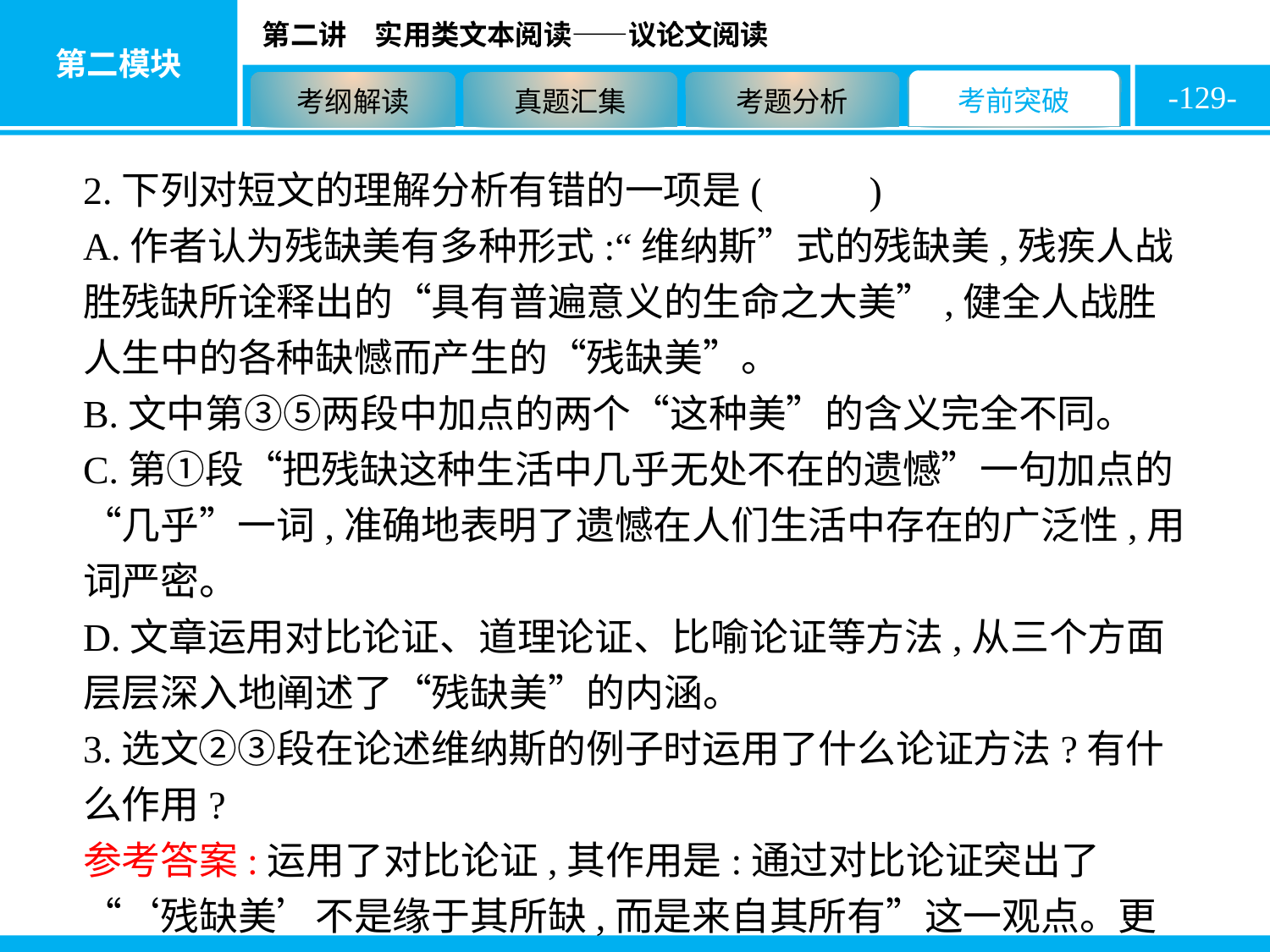

-129-
2.下列对短文的理解分析有错的一项是(    D    )
A.作者认为残缺美有多种形式:“维纳斯”式的残缺美,残疾人战胜残缺所诠释出的“具有普遍意义的生命之大美”,健全人战胜人生中的各种缺憾而产生的“残缺美”。
B.文中第③⑤两段中加点的两个“这种美”的含义完全不同。
C.第①段“把残缺这种生活中几乎无处不在的遗憾”一句加点的“几乎”一词,准确地表明了遗憾在人们生活中存在的广泛性,用词严密。
D.文章运用对比论证、道理论证、比喻论证等方法,从三个方面层层深入地阐述了“残缺美”的内涵。
3.选文②③段在论述维纳斯的例子时运用了什么论证方法?有什么作用?
参考答案:运用了对比论证,其作用是:通过对比论证突出了“‘残缺美’不是缘于其所缺,而是来自其所有”这一观点。更有说服力。